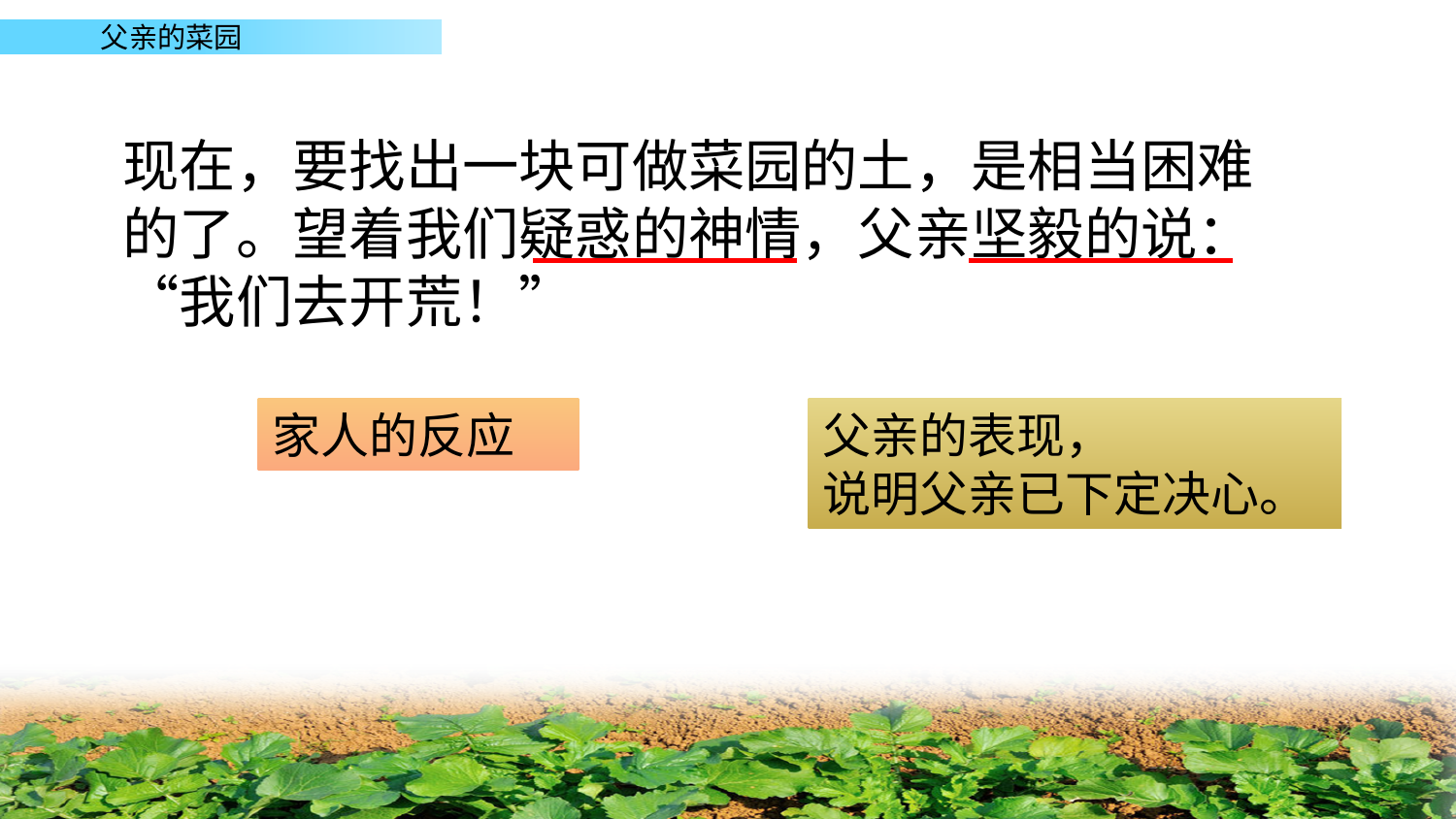

现在，要找出一块可做菜园的土，是相当困难的了。望着我们疑惑的神情，父亲坚毅的说：“我们去开荒！”
家人的反应
父亲的表现，
说明父亲已下定决心。